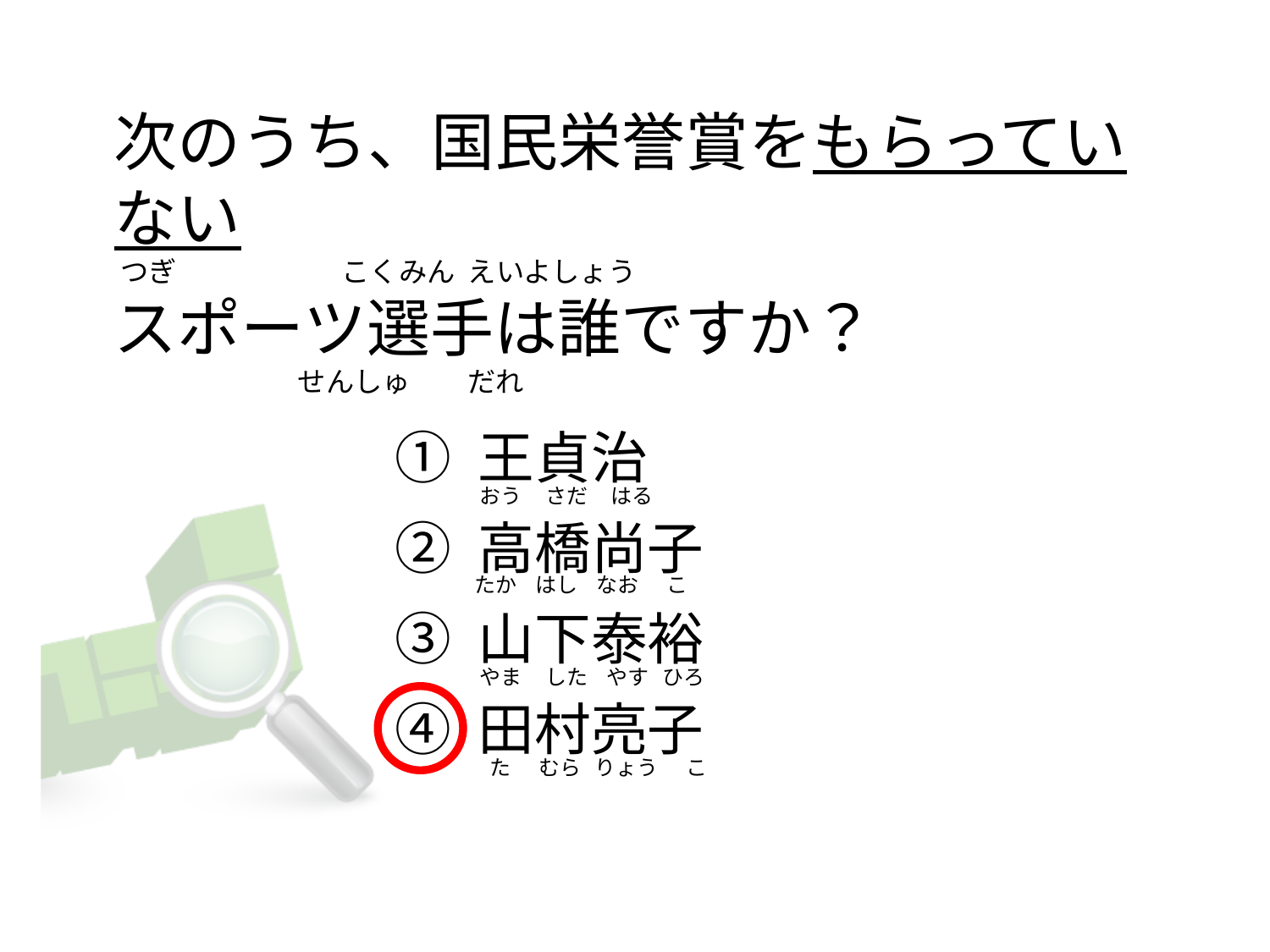

# 次のうち、国民栄誉賞をもらっていない  つぎ                          こくみん  えいよしょう スポーツ選手は誰ですか？                                  せんしゅ         だれ
① 王貞治
② 高橋尚子
③ 山下泰裕
④ 田村亮子
おう     さだ     はる
たか    はし    なお      こ
やま     した    やす   ひろ

 た      むら   りょう      こ